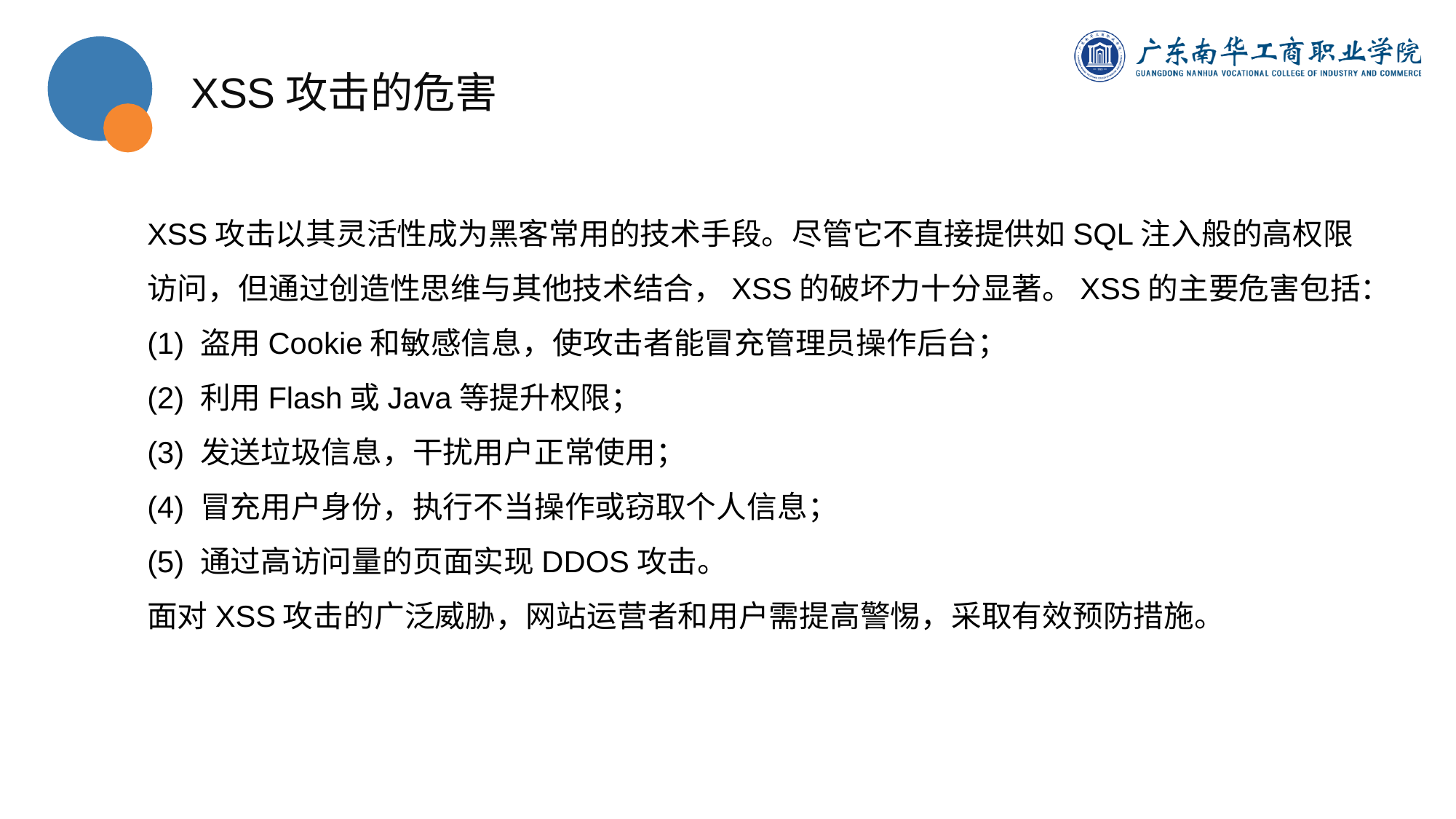

XSS攻击的危害

XSS攻击以其灵活性成为黑客常用的技术手段。尽管它不直接提供如SQL注入般的高权限访问，但通过创造性思维与其他技术结合，XSS的破坏力十分显著。XSS的主要危害包括：
(1) 盗用Cookie和敏感信息，使攻击者能冒充管理员操作后台；
(2) 利用Flash或Java等提升权限；
(3) 发送垃圾信息，干扰用户正常使用；
(4) 冒充用户身份，执行不当操作或窃取个人信息；
(5) 通过高访问量的页面实现DDOS攻击。
面对XSS攻击的广泛威胁，网站运营者和用户需提高警惕，采取有效预防措施。